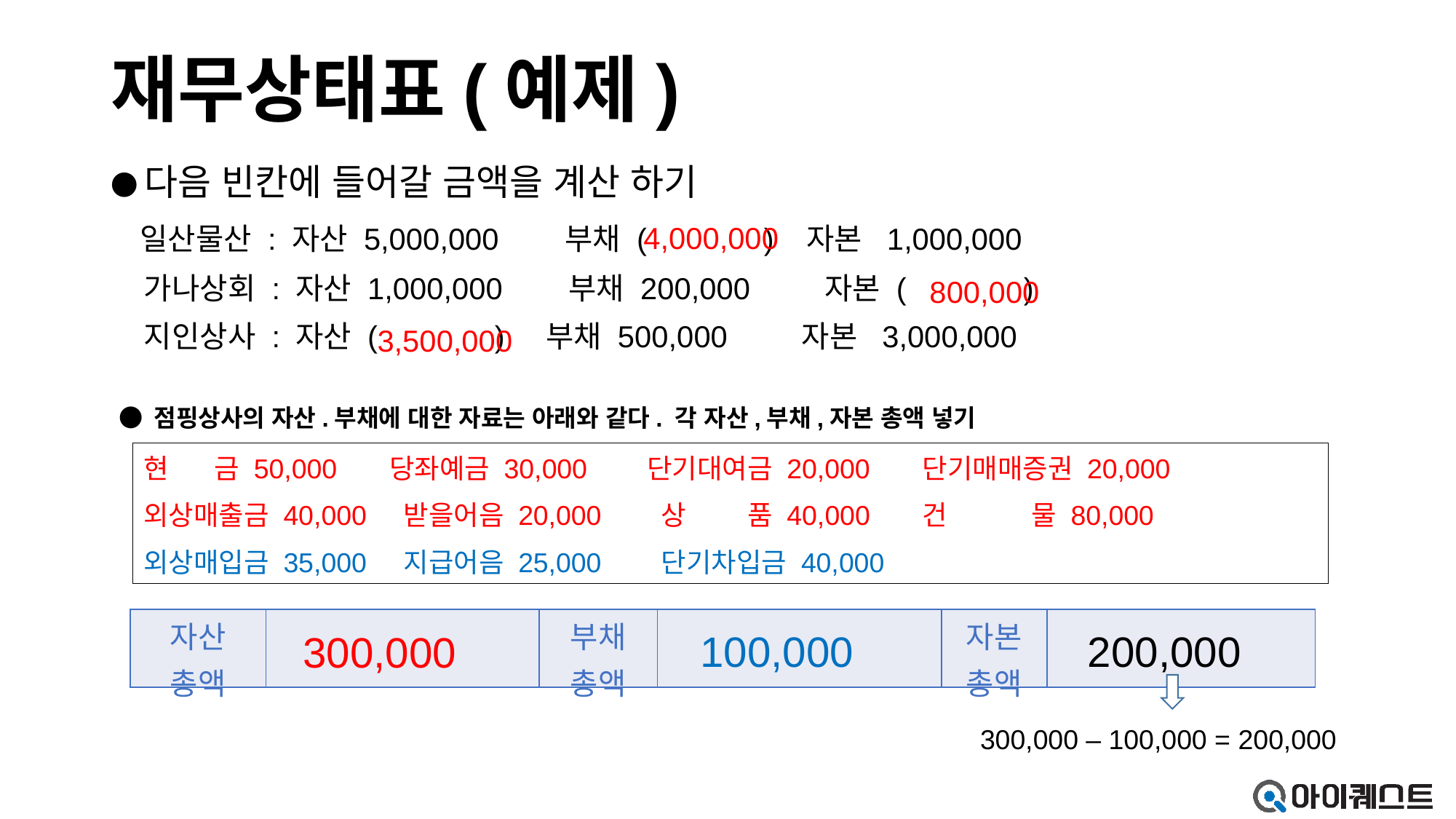

# 재무상태표(예제)
●다음 빈칸에 들어갈 금액을 계산 하기
  일산물산 : 자산 5,000,000       부채 (              )   자본  1,000,000
   가나상회 : 자산 1,000,000       부채 200,000        자본 (              )
   지인상사 : 자산 (              )    부채 500,000        자본  3,000,000

4,000,000
800,000
3,500,000
● 점핑상사의 자산.부채에 대한 자료는 아래와 같다. 각 자산,부채,자본 총액 넣기
현      금 50,000      당좌예금 30,000       단기대여금 20,000      단기매매증권 20,000
외상매출금 40,000    받을어음 20,000       상        품 40,000      건           물 80,000
외상매입금 35,000    지급어음 25,000       단기차입금 40,000
| 자산 총액 |  | 부채 총액 |  | 자본 총액 |  |
| --- | --- | --- | --- | --- | --- |
100,000
200,000
300,000

 300,000 – 100,000 = 200,000